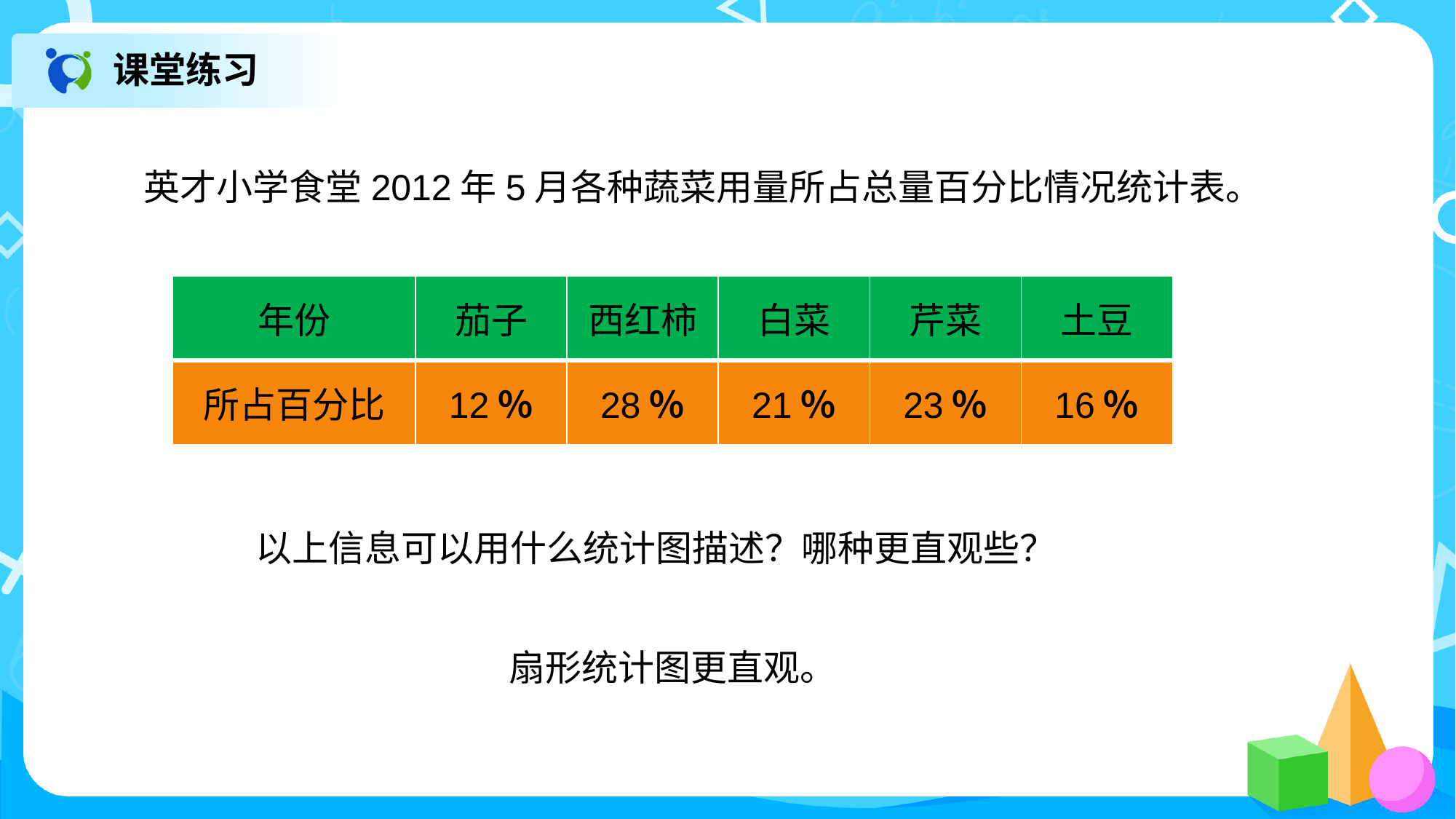

课堂练习
英才小学食堂2012年5月各种蔬菜用量所占总量百分比情况统计表。
| 年份 | 茄子 | 西红柿 | 白菜 | 芹菜 | 土豆 |
| --- | --- | --- | --- | --- | --- |
| 所占百分比 | 12％ | 28％ | 21％ | 23％ | 16％ |
        以上信息可以用什么统计图描述？哪种更直观些？
扇形统计图更直观。